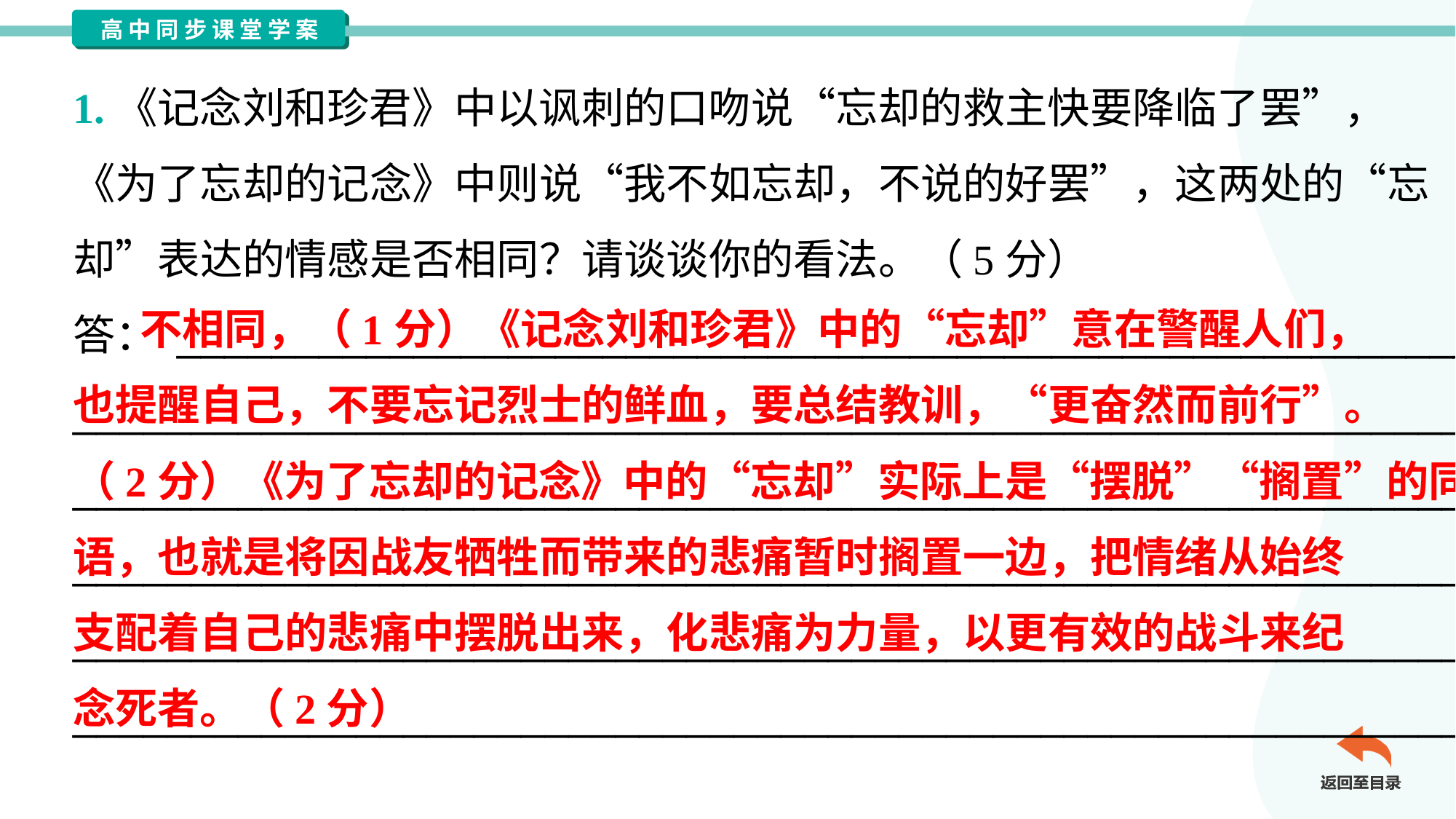

1.《记念刘和珍君》中以讽刺的口吻说“忘却的救主快要降临了罢”，
《为了忘却的记念》中则说“我不如忘却，不说的好罢”，这两处的“忘
却”表达的情感是否相同？请谈谈你的看法。（5分）
答： ________________________________________________________
_____________________________________________________________
_____________________________________________________________
_____________________________________________________________
_____________________________________________________________
_____________________________________________________________
      不相同，（1分）《记念刘和珍君》中的“忘却”意在警醒人们，
也提醒自己，不要忘记烈士的鲜血，要总结教训，“更奋然而前行”。
（2分）《为了忘却的记念》中的“忘却”实际上是“摆脱”“搁置”的同义
语，也就是将因战友牺牲而带来的悲痛暂时搁置一边，把情绪从始终
支配着自己的悲痛中摆脱出来，化悲痛为力量，以更有效的战斗来纪
念死者。（2分）